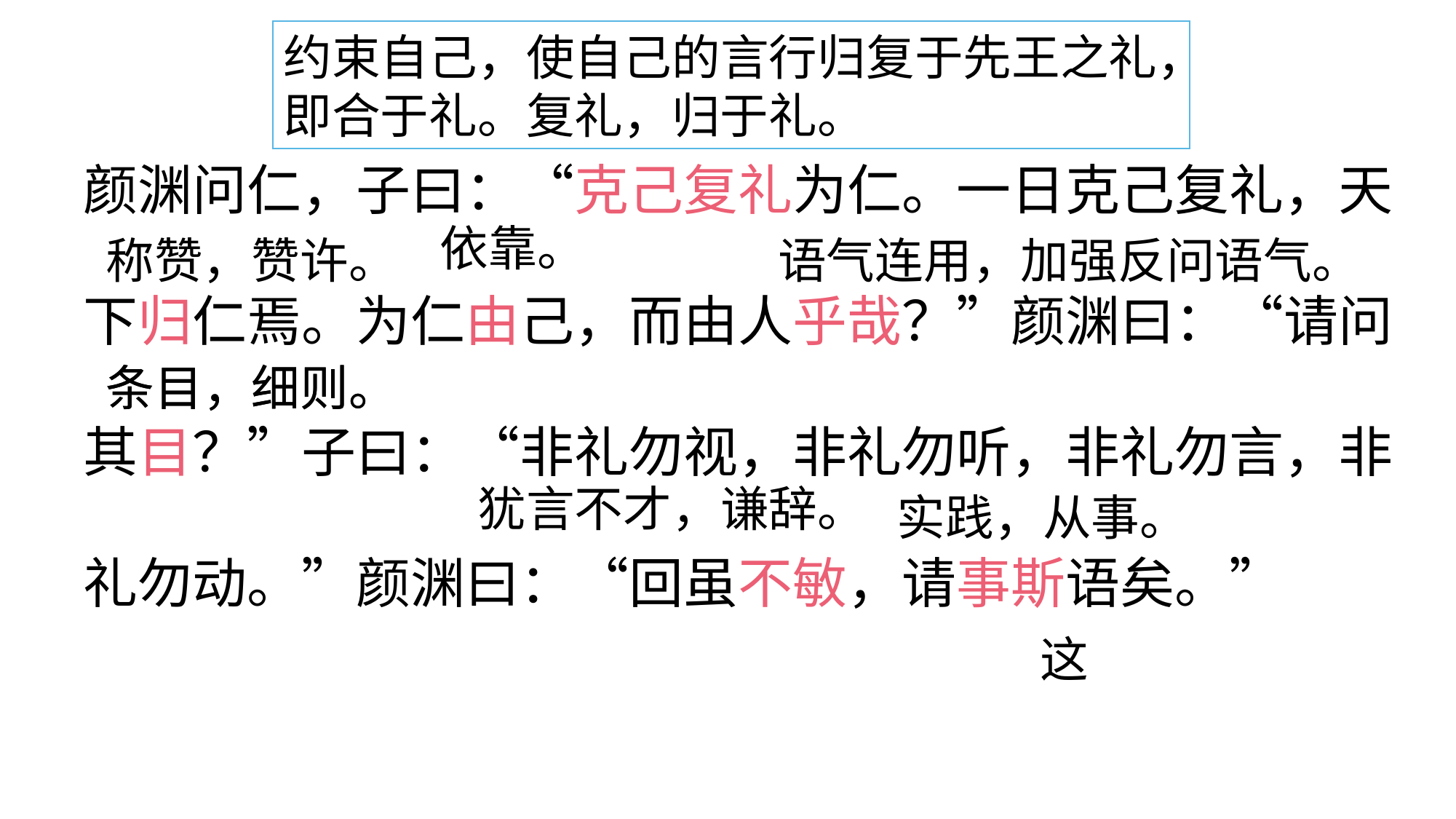

约束自己，使自己的言行归复于先王之礼，即合于礼。复礼，归于礼。
颜渊问仁，子曰：“克己复礼为仁。一日克己复礼，天

下归仁焉。为仁由己，而由人乎哉？”颜渊曰：“请问

其目？”子曰：“非礼勿视，非礼勿听，非礼勿言，非

礼勿动。”颜渊曰：“回虽不敏，请事斯语矣。”
依靠。
称赞，赞许。
语气连用，加强反问语气。
条目，细则。
条目，细则。
犹言不才，谦辞。
实践，从事。
这